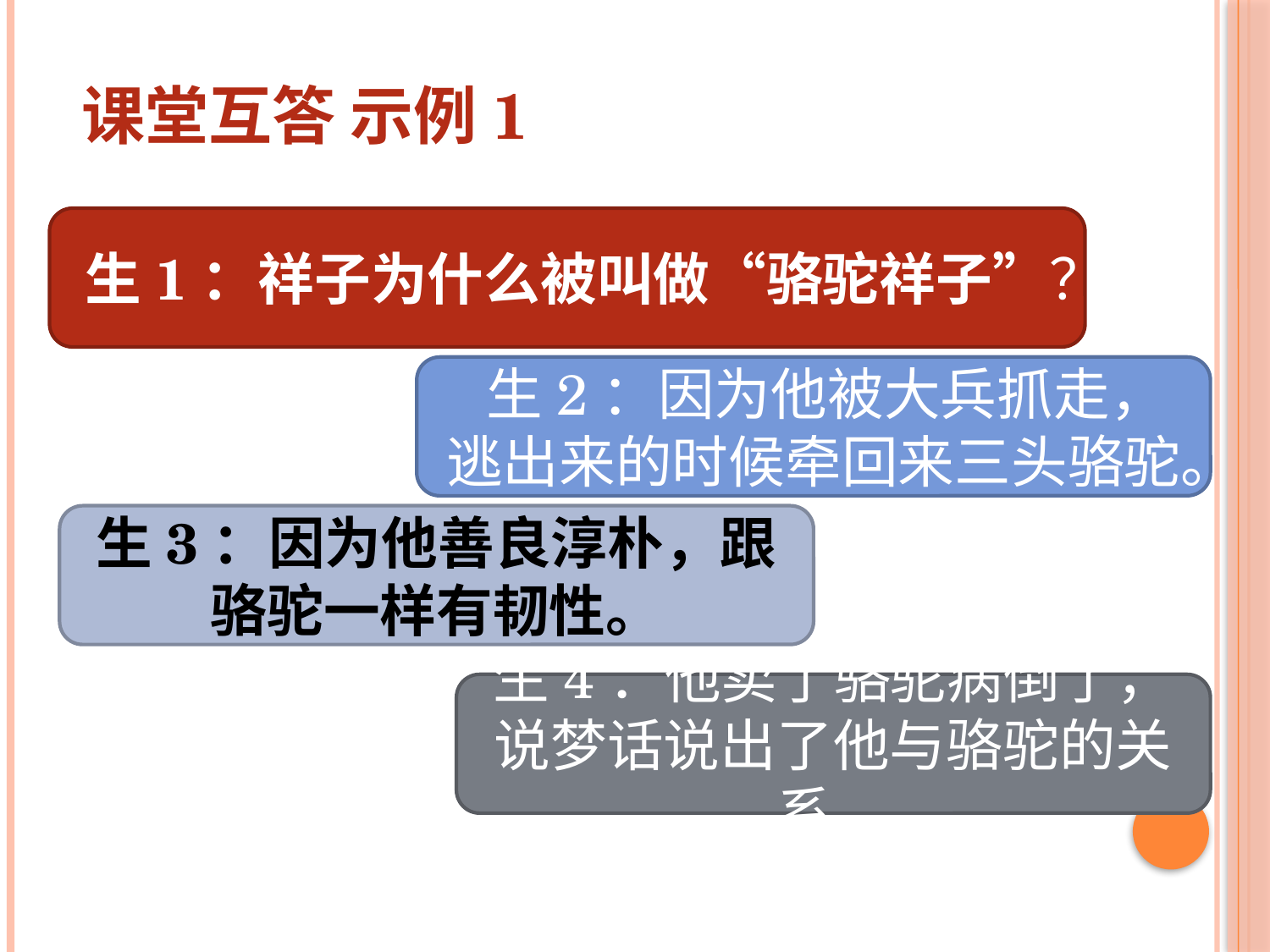

# 课堂互答 示例1
生1：祥子为什么被叫做“骆驼祥子”？

 生2：因为他被大兵抓走，逃出来的时候牵回来三头骆驼。
生3：因为他善良淳朴，跟骆驼一样有韧性。
生4：他卖了骆驼病倒了，说梦话说出了他与骆驼的关系。